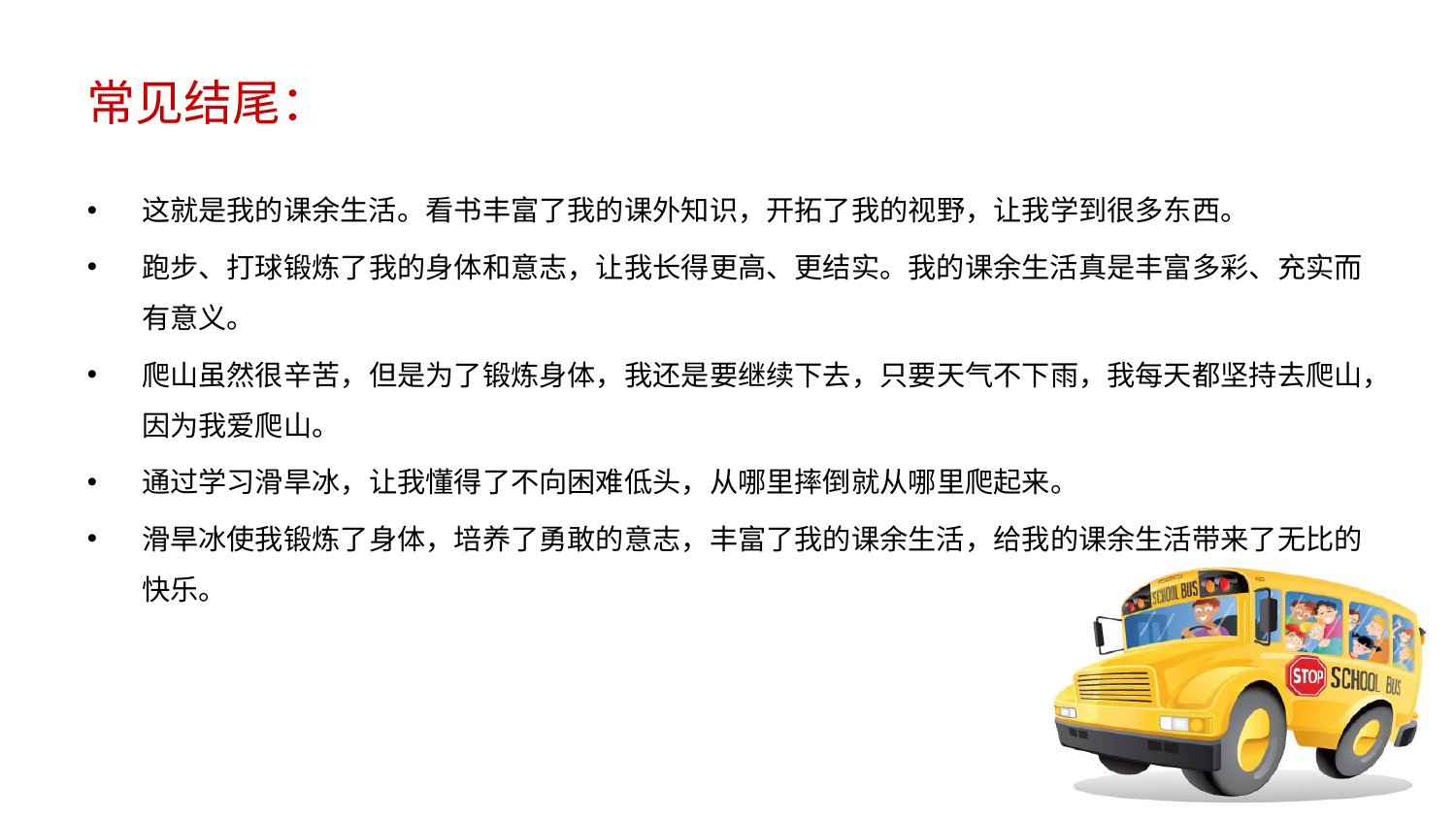

# 常见结尾：
这就是我的课余生活。看书丰富了我的课外知识，开拓了我的视野，让我学到很多东西。
跑步、打球锻炼了我的身体和意志，让我长得更高、更结实。我的课余生活真是丰富多彩、充实而有意义。
爬山虽然很辛苦，但是为了锻炼身体，我还是要继续下去，只要天气不下雨，我每天都坚持去爬山，因为我爱爬山。
通过学习滑旱冰，让我懂得了不向困难低头，从哪里摔倒就从哪里爬起来。
滑旱冰使我锻炼了身体，培养了勇敢的意志，丰富了我的课余生活，给我的课余生活带来了无比的快乐。